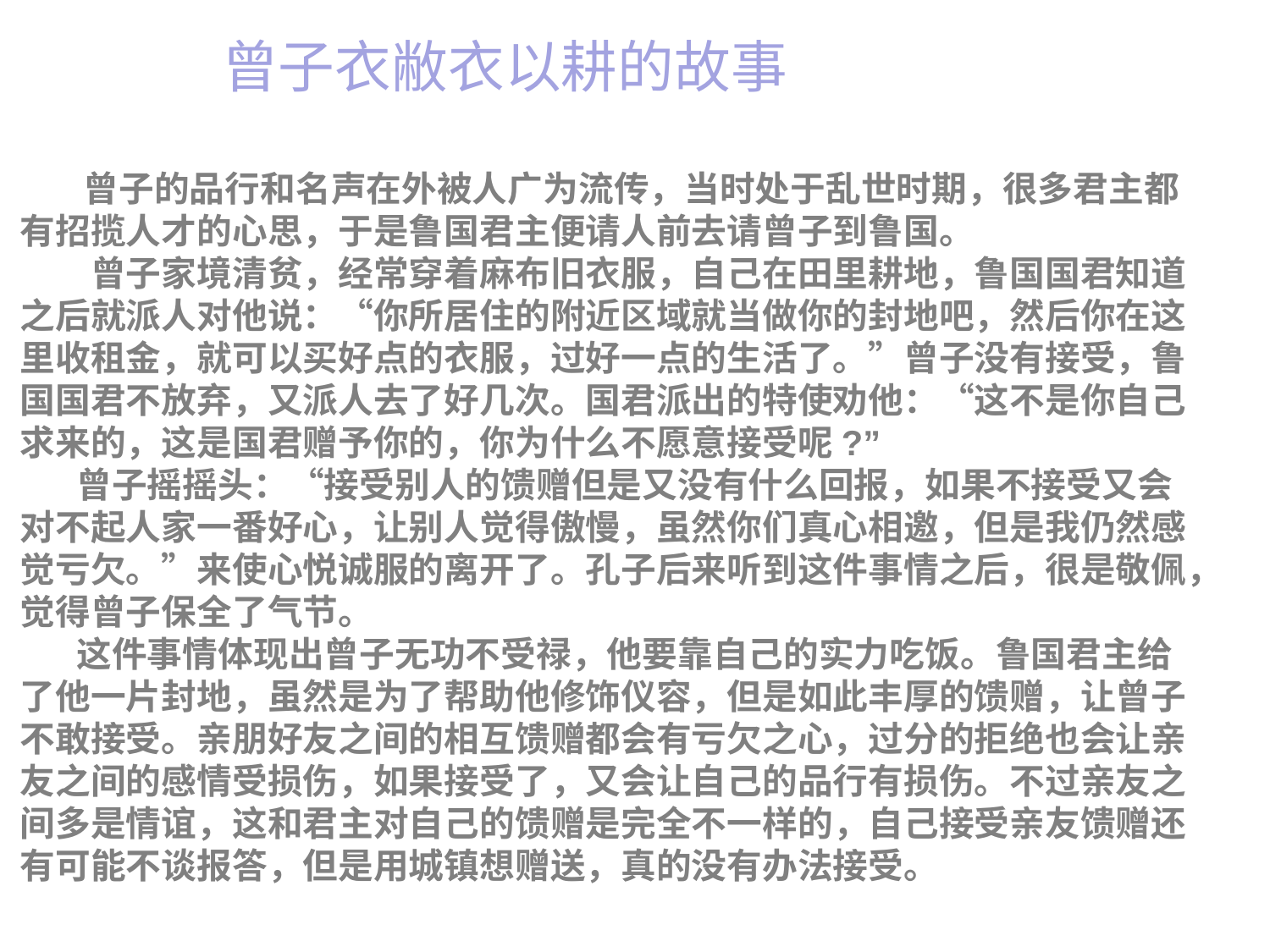

曾子衣敝衣以耕的故事

　　曾子的品行和名声在外被人广为流传，当时处于乱世时期，很多君主都有招揽人才的心思，于是鲁国君主便请人前去请曾子到鲁国。
　　曾子家境清贫，经常穿着麻布旧衣服，自己在田里耕地，鲁国国君知道之后就派人对他说：“你所居住的附近区域就当做你的封地吧，然后你在这里收租金，就可以买好点的衣服，过好一点的生活了。”曾子没有接受，鲁国国君不放弃，又派人去了好几次。国君派出的特使劝他：“这不是你自己求来的，这是国君赠予你的，你为什么不愿意接受呢?”
      曾子摇摇头：“接受别人的馈赠但是又没有什么回报，如果不接受又会对不起人家一番好心，让别人觉得傲慢，虽然你们真心相邀，但是我仍然感觉亏欠。”来使心悦诚服的离开了。孔子后来听到这件事情之后，很是敬佩，觉得曾子保全了气节。
      这件事情体现出曾子无功不受禄，他要靠自己的实力吃饭。鲁国君主给了他一片封地，虽然是为了帮助他修饰仪容，但是如此丰厚的馈赠，让曾子不敢接受。亲朋好友之间的相互馈赠都会有亏欠之心，过分的拒绝也会让亲友之间的感情受损伤，如果接受了，又会让自己的品行有损伤。不过亲友之间多是情谊，这和君主对自己的馈赠是完全不一样的，自己接受亲友馈赠还有可能不谈报答，但是用城镇想赠送，真的没有办法接受。